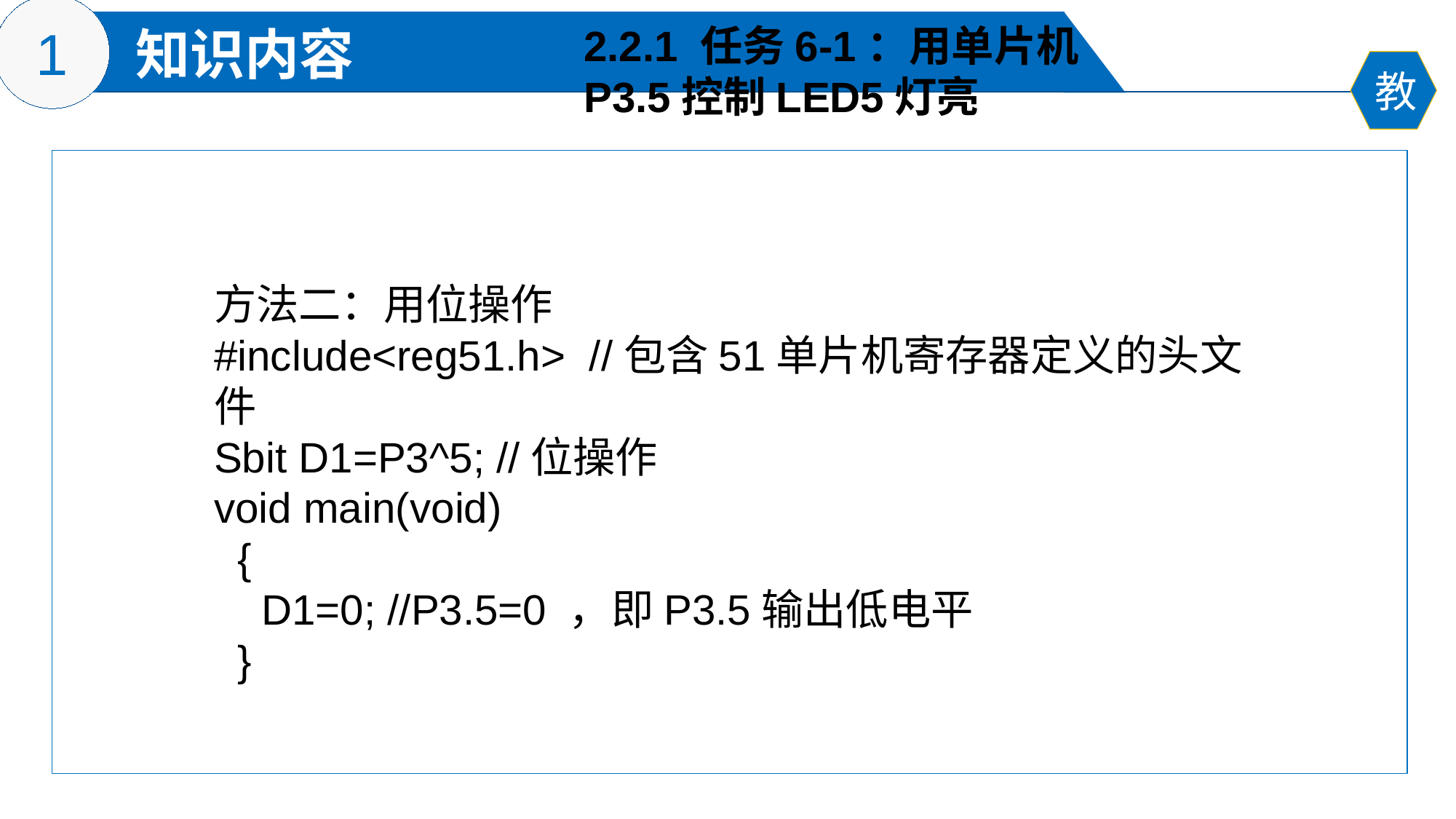

2.2.1 任务6-1：用单片机P3.5控制LED5灯亮
方法二：用位操作
#include<reg51.h>  //包含51单片机寄存器定义的头文件
Sbit D1=P3^5; //位操作
void main(void)
  {
    D1=0; //P3.5=0 ，即P3.5输出低电平
  }